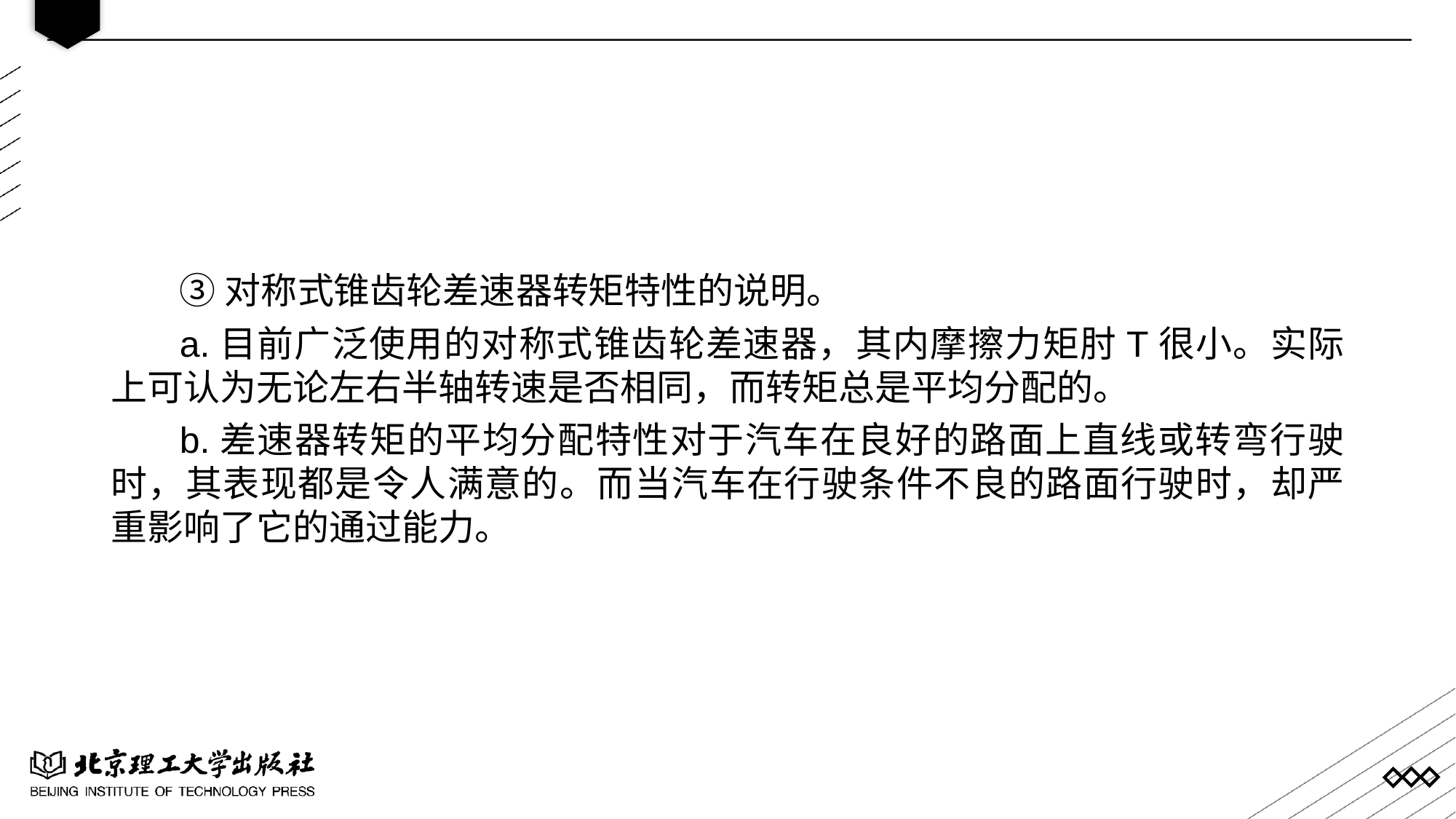

③对称式锥齿轮差速器转矩特性的说明。
a.目前广泛使用的对称式锥齿轮差速器，其内摩擦力矩肘T很小。实际上可认为无论左右半轴转速是否相同，而转矩总是平均分配的。
b.差速器转矩的平均分配特性对于汽车在良好的路面上直线或转弯行驶时，其表现都是令人满意的。而当汽车在行驶条件不良的路面行驶时，却严重影响了它的通过能力。